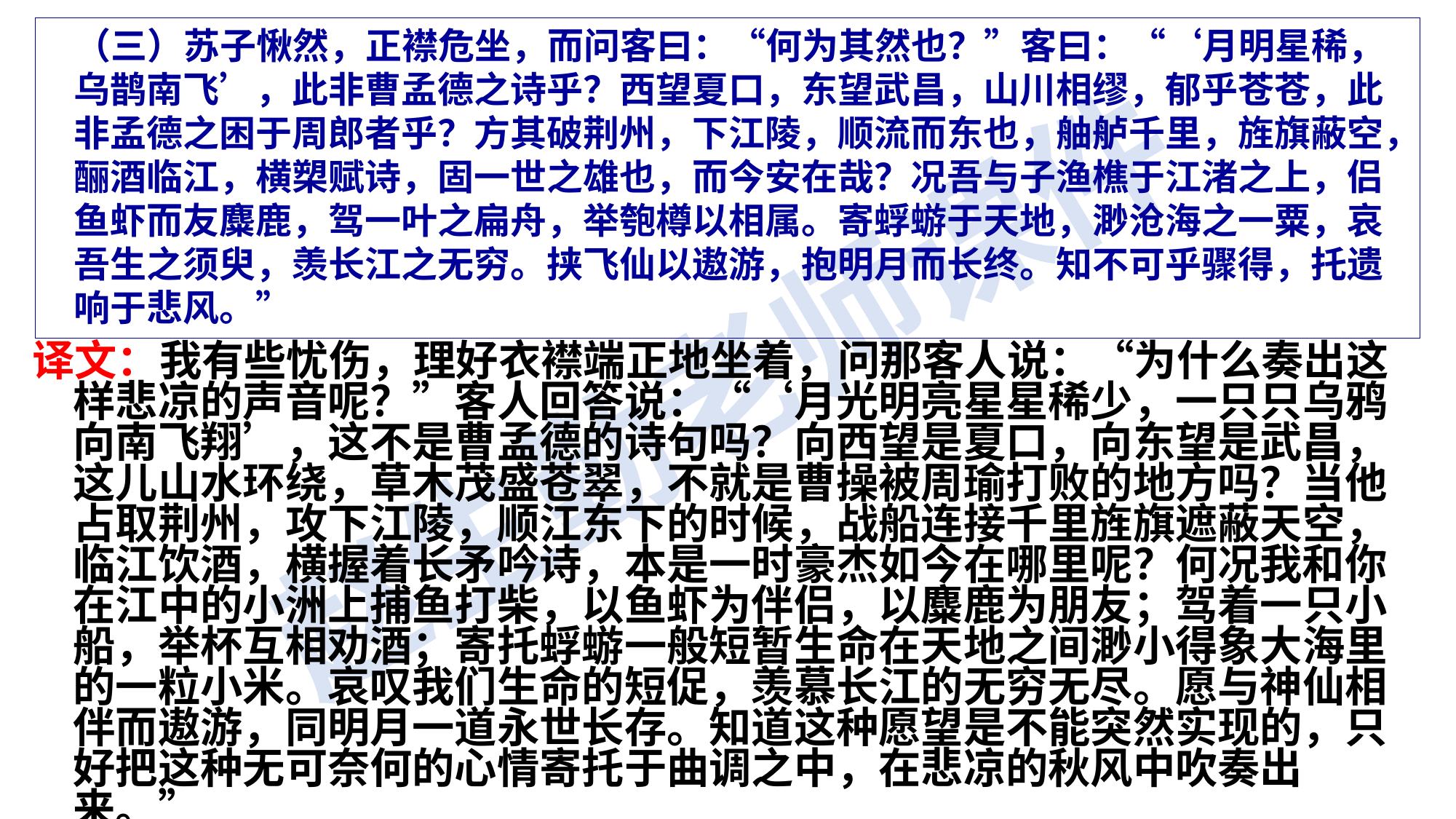

（三）苏子愀然，正襟危坐，而问客曰：“何为其然也？”客曰：“‘月明星稀，乌鹊南飞’，此非曹孟德之诗乎？西望夏口，东望武昌，山川相缪，郁乎苍苍，此非孟德之困于周郎者乎？方其破荆州，下江陵，顺流而东也，舳舻千里，旌旗蔽空，酾酒临江，横槊赋诗，固一世之雄也，而今安在哉？况吾与子渔樵于江渚之上，侣鱼虾而友麋鹿，驾一叶之扁舟，举匏樽以相属。寄蜉蝣于天地，渺沧海之一粟，哀吾生之须臾，羡长江之无穷。挟飞仙以遨游，抱明月而长终。知不可乎骤得，托遗响于悲风。”

译文：我有些忧伤，理好衣襟端正地坐着，问那客人说：“为什么奏出这样悲凉的声音呢？”客人回答说：“‘月光明亮星星稀少，一只只乌鸦向南飞翔’，这不是曹孟德的诗句吗？向西望是夏口，向东望是武昌，这儿山水环绕，草木茂盛苍翠，不就是曹操被周瑜打败的地方吗？当他占取荆州，攻下江陵，顺江东下的时候，战船连接千里旌旗遮蔽天空，临江饮酒，横握着长矛吟诗，本是一时豪杰如今在哪里呢？何况我和你在江中的小洲上捕鱼打柴，以鱼虾为伴侣，以麋鹿为朋友；驾着一只小船，举杯互相劝酒；寄托蜉蝣一般短暂生命在天地之间渺小得象大海里的一粒小米。哀叹我们生命的短促，羡慕长江的无穷无尽。愿与神仙相伴而遨游，同明月一道永世长存。知道这种愿望是不能突然实现的，只好把这种无可奈何的心情寄托于曲调之中，在悲凉的秋风中吹奏出来。”